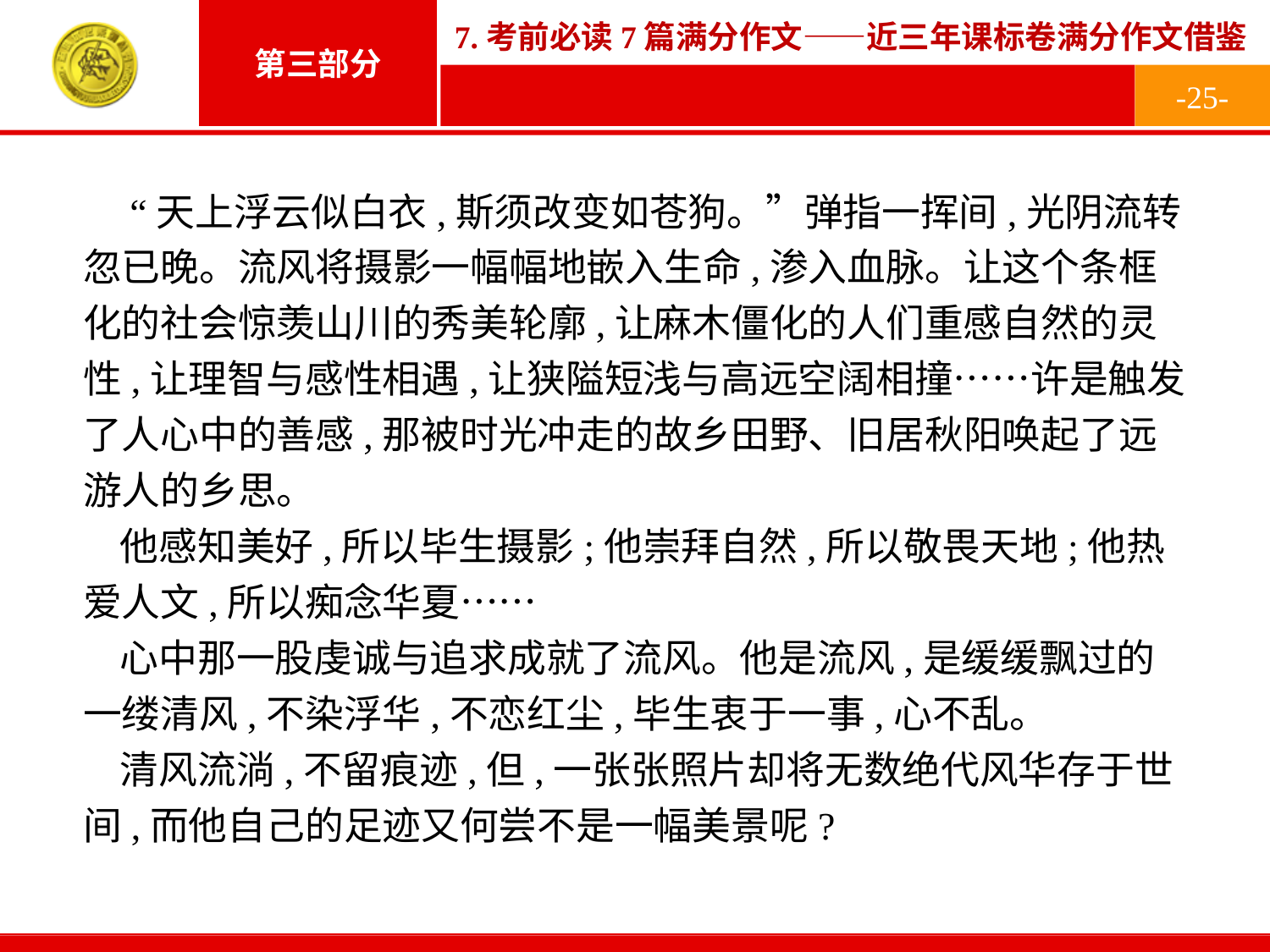

-25-
 “天上浮云似白衣,斯须改变如苍狗。”弹指一挥间,光阴流转忽已晚。流风将摄影一幅幅地嵌入生命,渗入血脉。让这个条框化的社会惊羡山川的秀美轮廓,让麻木僵化的人们重感自然的灵性,让理智与感性相遇,让狭隘短浅与高远空阔相撞……许是触发了人心中的善感,那被时光冲走的故乡田野、旧居秋阳唤起了远游人的乡思。
他感知美好,所以毕生摄影;他崇拜自然,所以敬畏天地;他热爱人文,所以痴念华夏……
心中那一股虔诚与追求成就了流风。他是流风,是缓缓飘过的一缕清风,不染浮华,不恋红尘,毕生衷于一事,心不乱。
清风流淌,不留痕迹,但,一张张照片却将无数绝代风华存于世间,而他自己的足迹又何尝不是一幅美景呢?